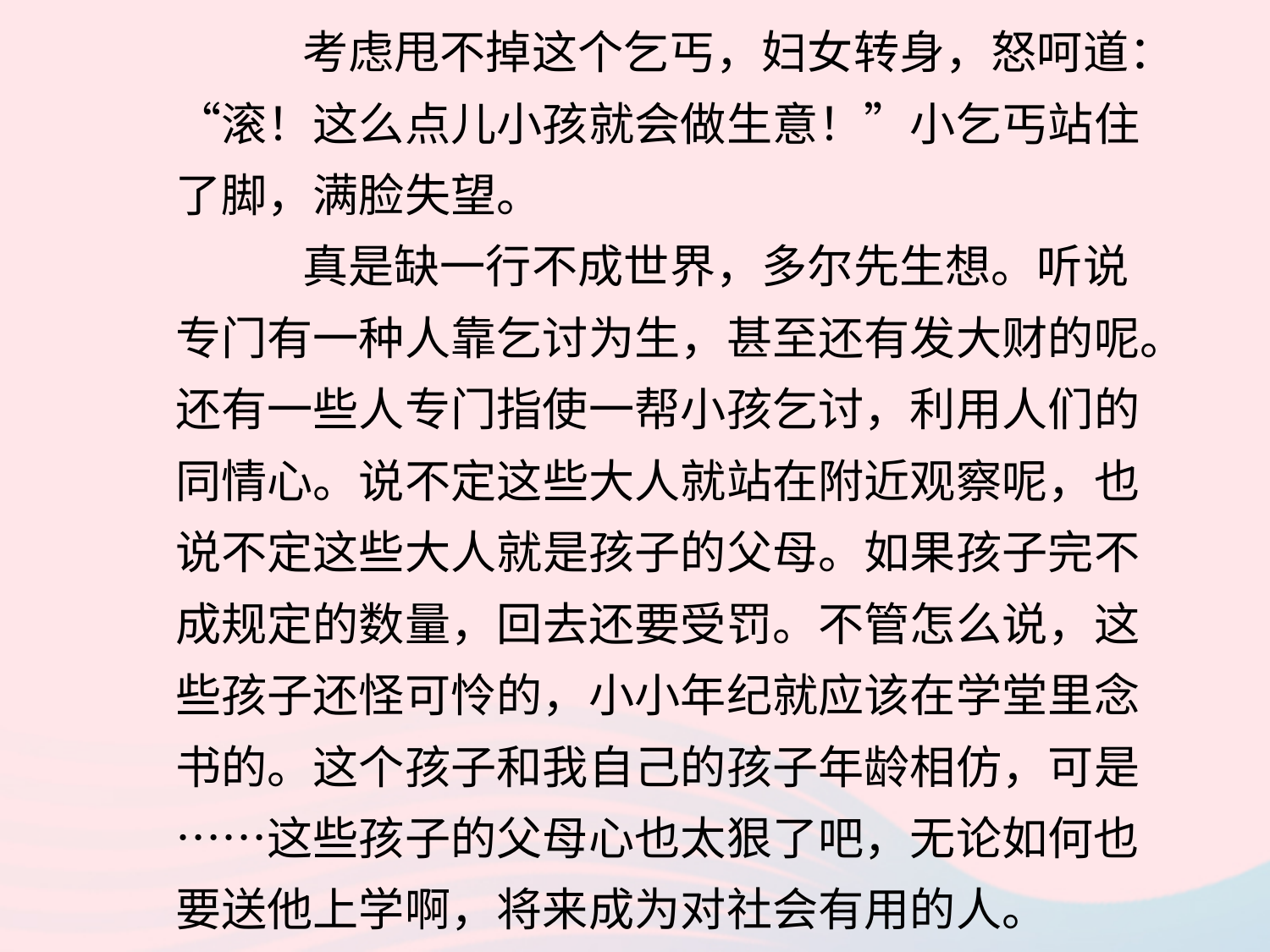

考虑甩不掉这个乞丐，妇女转身，怒呵道：“滚！这么点儿小孩就会做生意！”小乞丐站住了脚，满脸失望。
	真是缺一行不成世界，多尔先生想。听说专门有一种人靠乞讨为生，甚至还有发大财的呢。还有一些人专门指使一帮小孩乞讨，利用人们的同情心。说不定这些大人就站在附近观察呢，也说不定这些大人就是孩子的父母。如果孩子完不成规定的数量，回去还要受罚。不管怎么说，这些孩子还怪可怜的，小小年纪就应该在学堂里念书的。这个孩子和我自己的孩子年龄相仿，可是……这些孩子的父母心也太狠了吧，无论如何也要送他上学啊，将来成为对社会有用的人。